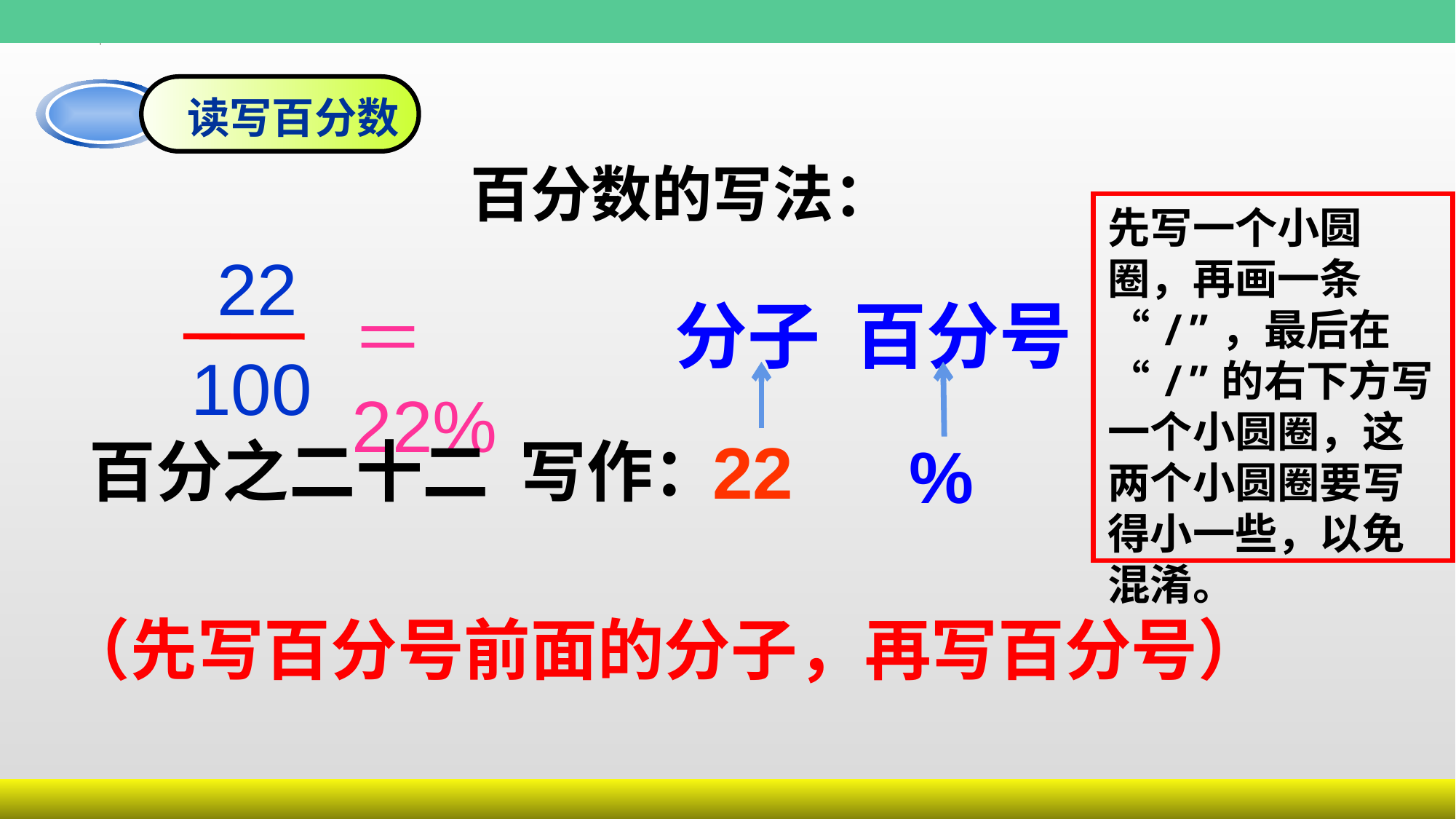

读写百分数
百分数的写法：
先写一个小圆圈，再画一条“/”，最后在“/”的右下方写一个小圆圈，这两个小圆圈要写得小一些，以免混淆。
22
分子
百分号
＝ 22%
 100
22
百分之二十二  写作：
%
（先写百分号前面的分子，再写百分号）